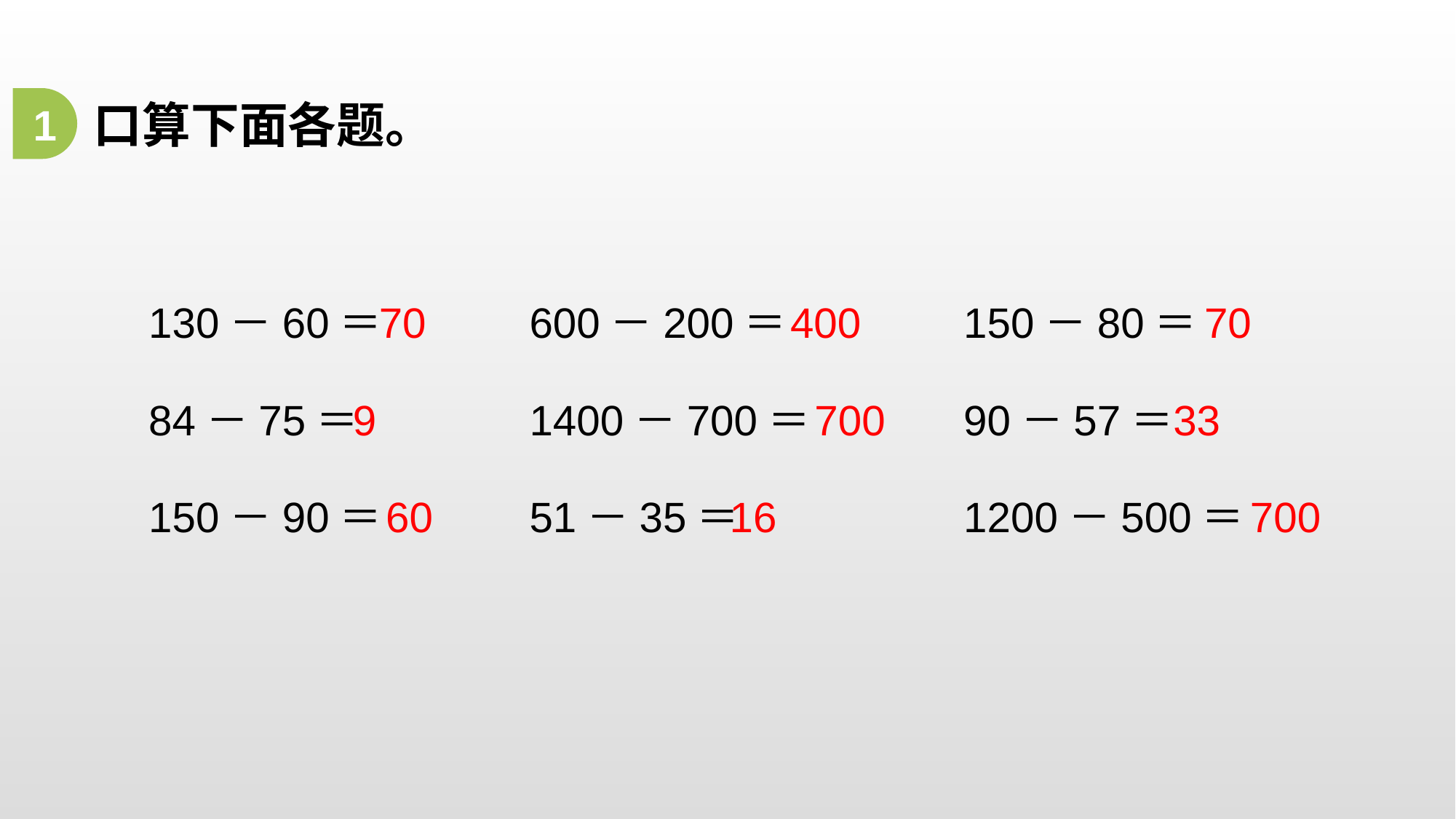

1
口算下面各题。
130－60＝
600－200＝
400
150－80＝
70
70
84－75＝
1400－700＝
700
90－57＝
9
33
150－90＝
1200－500＝
60
51－35＝
16
700